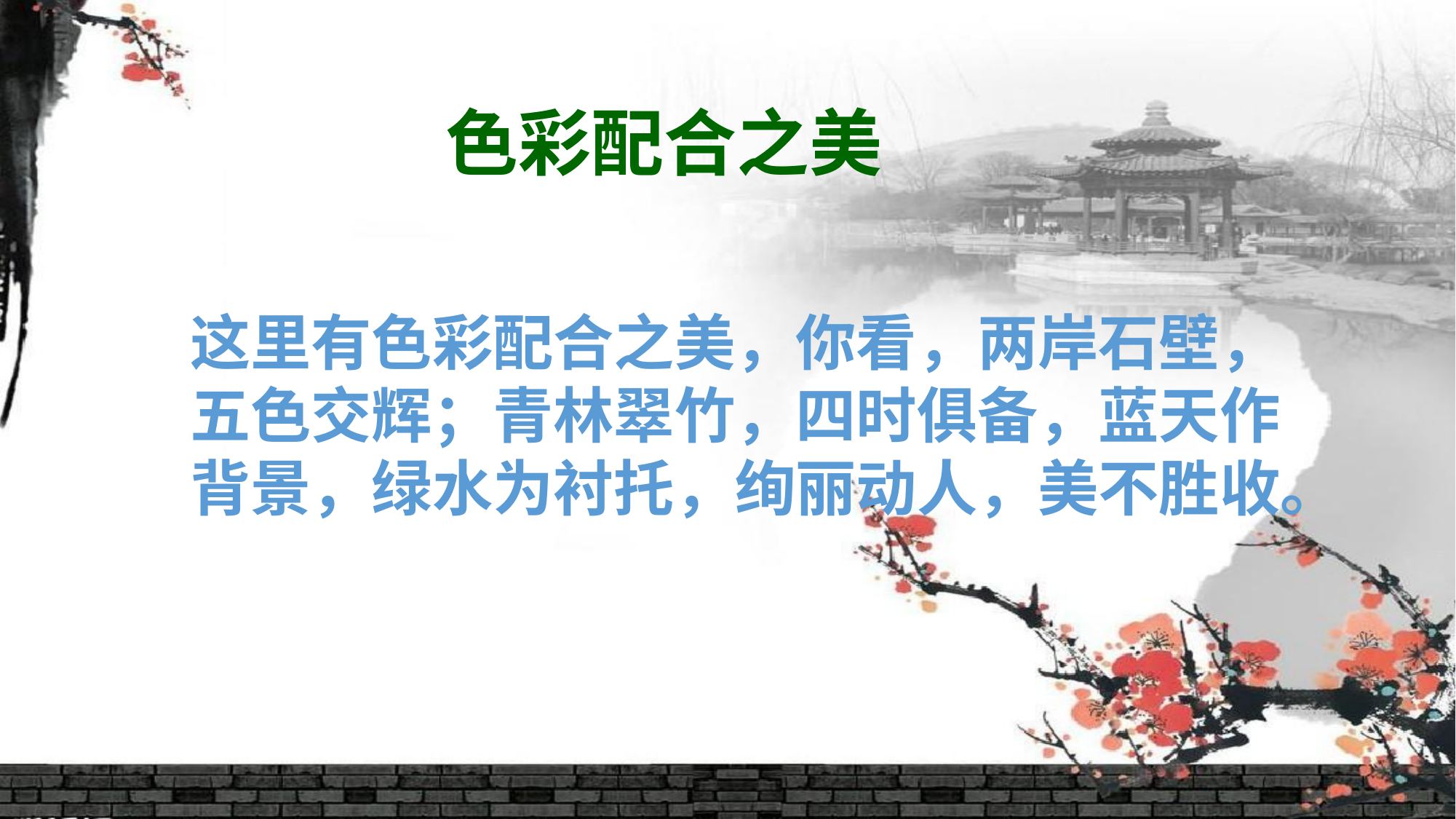

色彩配合之美
这里有色彩配合之美，你看，两岸石壁，五色交辉；青林翠竹，四时俱备，蓝天作背景，绿水为衬托，绚丽动人，美不胜收。